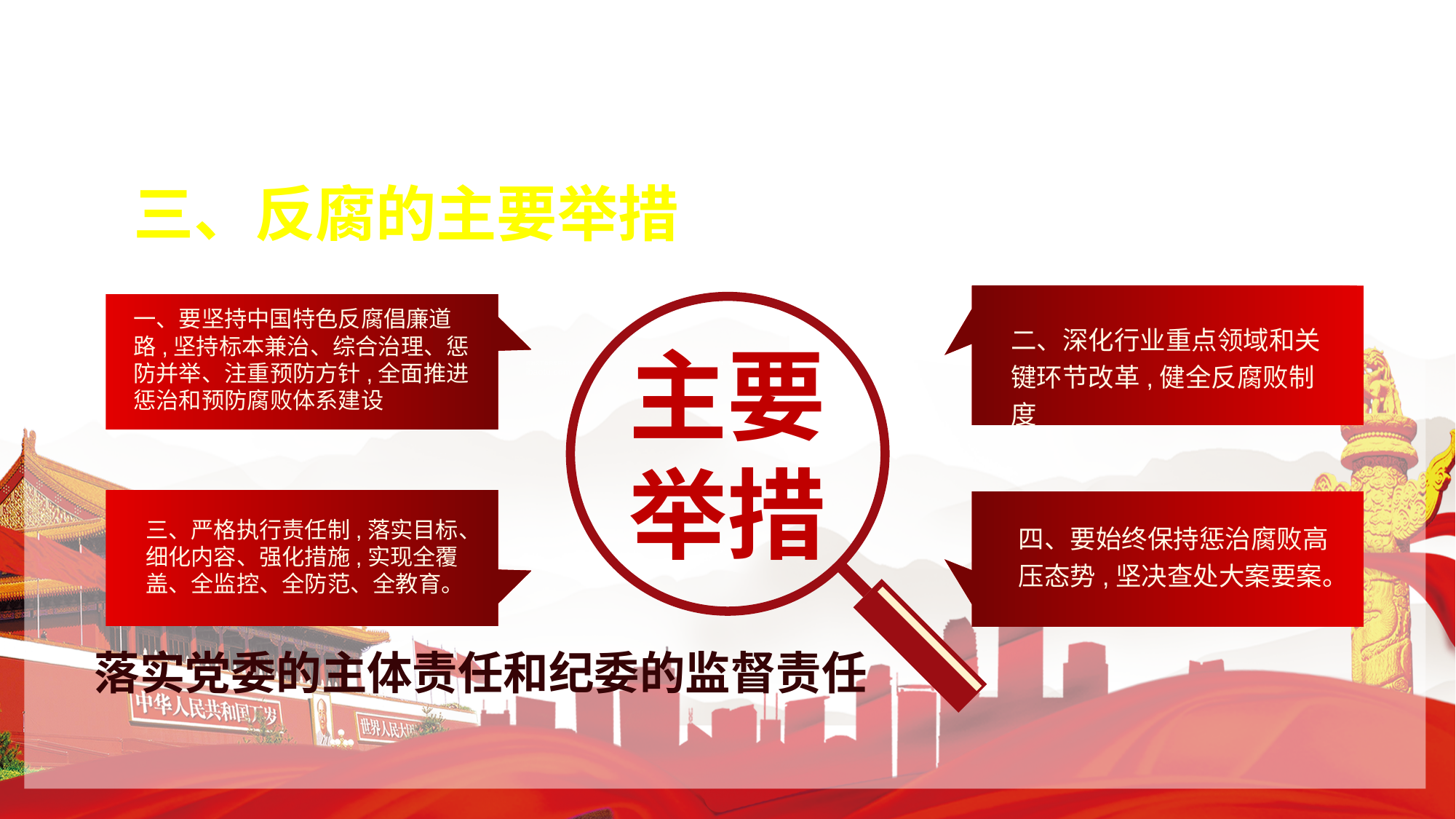

三、反腐的主要举措

二、深化行业重点领域和关键环节改革,健全反腐败制度

一、要坚持中国特色反腐倡廉道路,坚持标本兼治、综合治理、惩防并举、注重预防方针,全面推进惩治和预防腐败体系建设

主要
举措

三、严格执行责任制,落实目标、细化内容、强化措施,实现全覆盖、全监控、全防范、全教育。

四、要始终保持惩治腐败高压态势,坚决查处大案要案。
落实党委的主体责任和纪委的监督责任